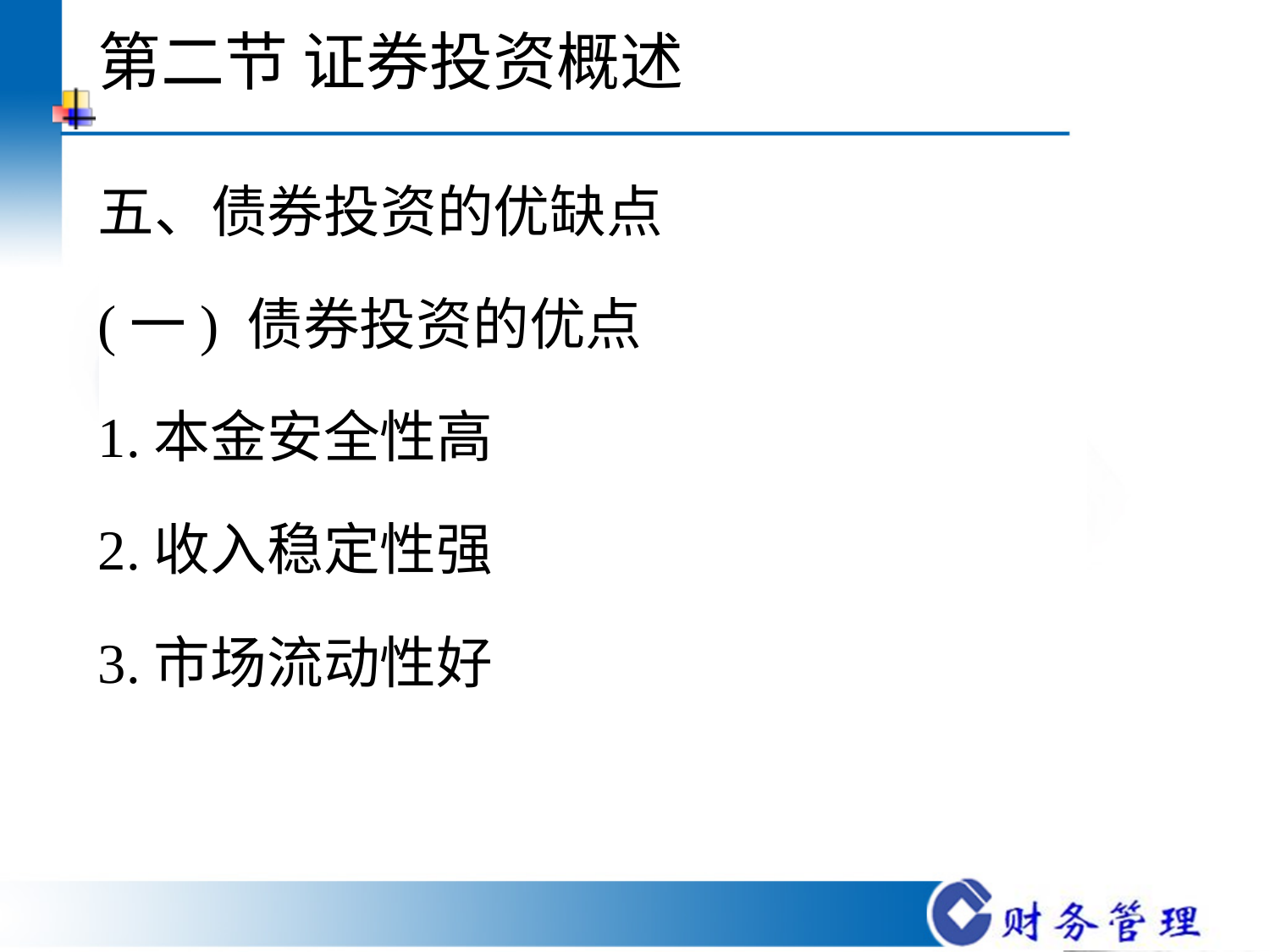

# 第二节 证券投资概述
五、债券投资的优缺点
(一) 债券投资的优点
1.本金安全性高
2.收入稳定性强
3.市场流动性好
23